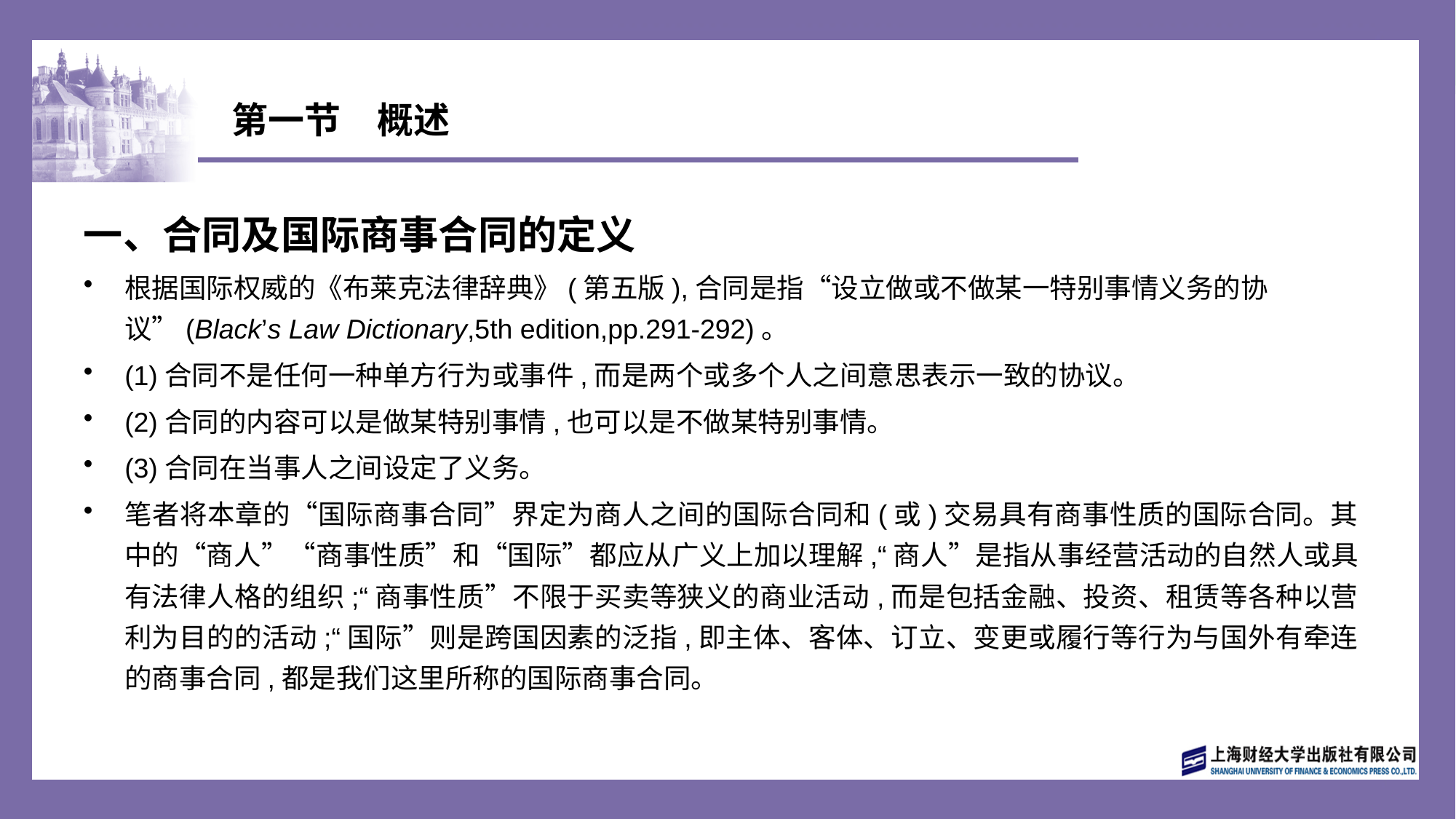

# 第一节　概述
一、合同及国际商事合同的定义
根据国际权威的《布莱克法律辞典》(第五版),合同是指“设立做或不做某一特别事情义务的协议”(Black’s Law Dictionary,5th edition,pp.291-292)。
(1)合同不是任何一种单方行为或事件,而是两个或多个人之间意思表示一致的协议。
(2)合同的内容可以是做某特别事情,也可以是不做某特别事情。
(3)合同在当事人之间设定了义务。
笔者将本章的“国际商事合同”界定为商人之间的国际合同和(或)交易具有商事性质的国际合同。其中的“商人”“商事性质”和“国际”都应从广义上加以理解,“商人”是指从事经营活动的自然人或具有法律人格的组织;“商事性质”不限于买卖等狭义的商业活动,而是包括金融、投资、租赁等各种以营利为目的的活动;“国际”则是跨国因素的泛指,即主体、客体、订立、变更或履行等行为与国外有牵连的商事合同,都是我们这里所称的国际商事合同。